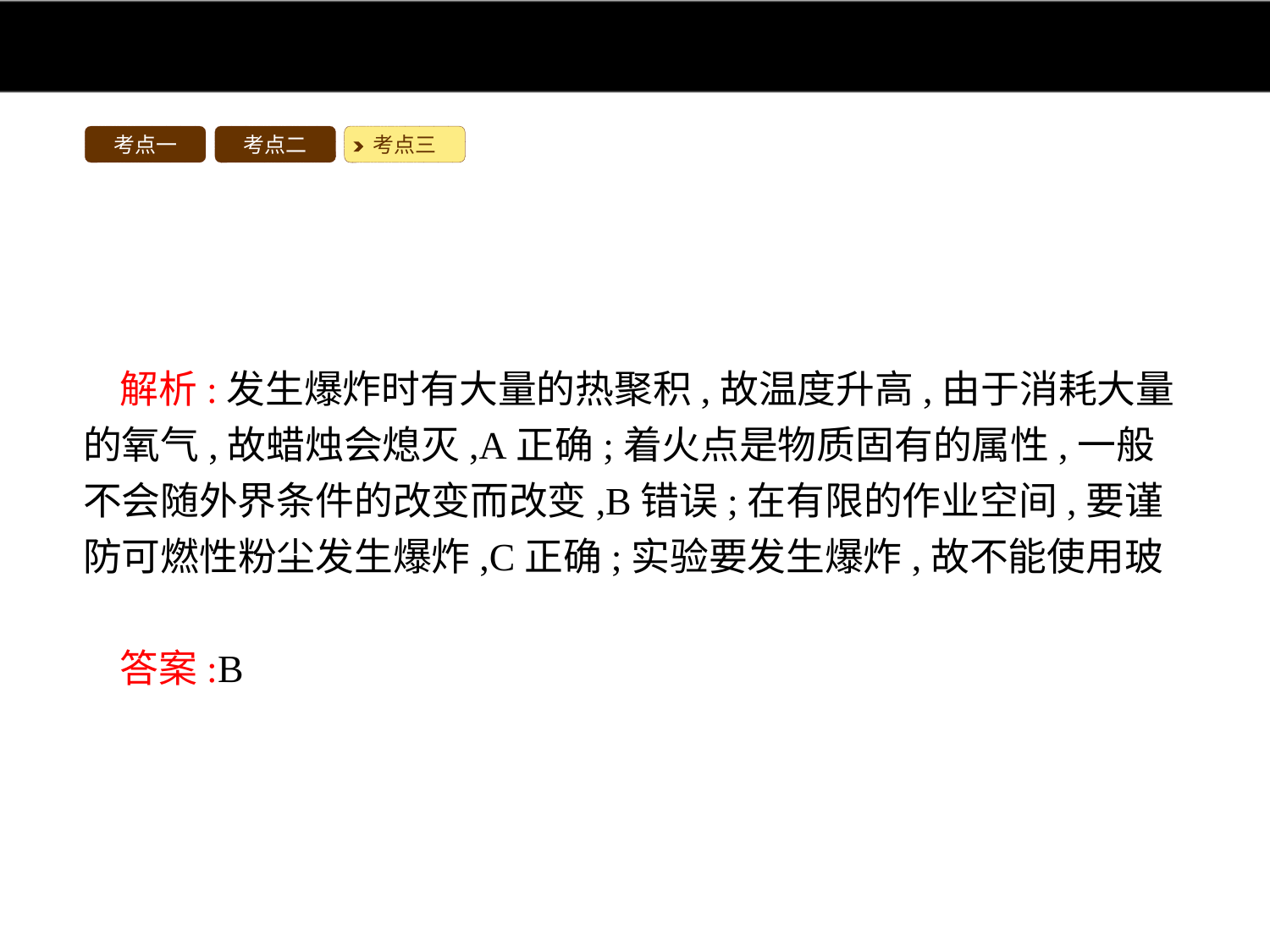

考点一
考点二
考点三

解析:发生爆炸时有大量的热聚积,故温度升高,由于消耗大量的氧气,故蜡烛会熄灭,A正确;着火点是物质固有的属性,一般不会随外界条件的改变而改变,B错误;在有限的作业空间,要谨防可燃性粉尘发生爆炸,C正确;实验要发生爆炸,故不能使用玻璃瓶,D正确。
答案:B